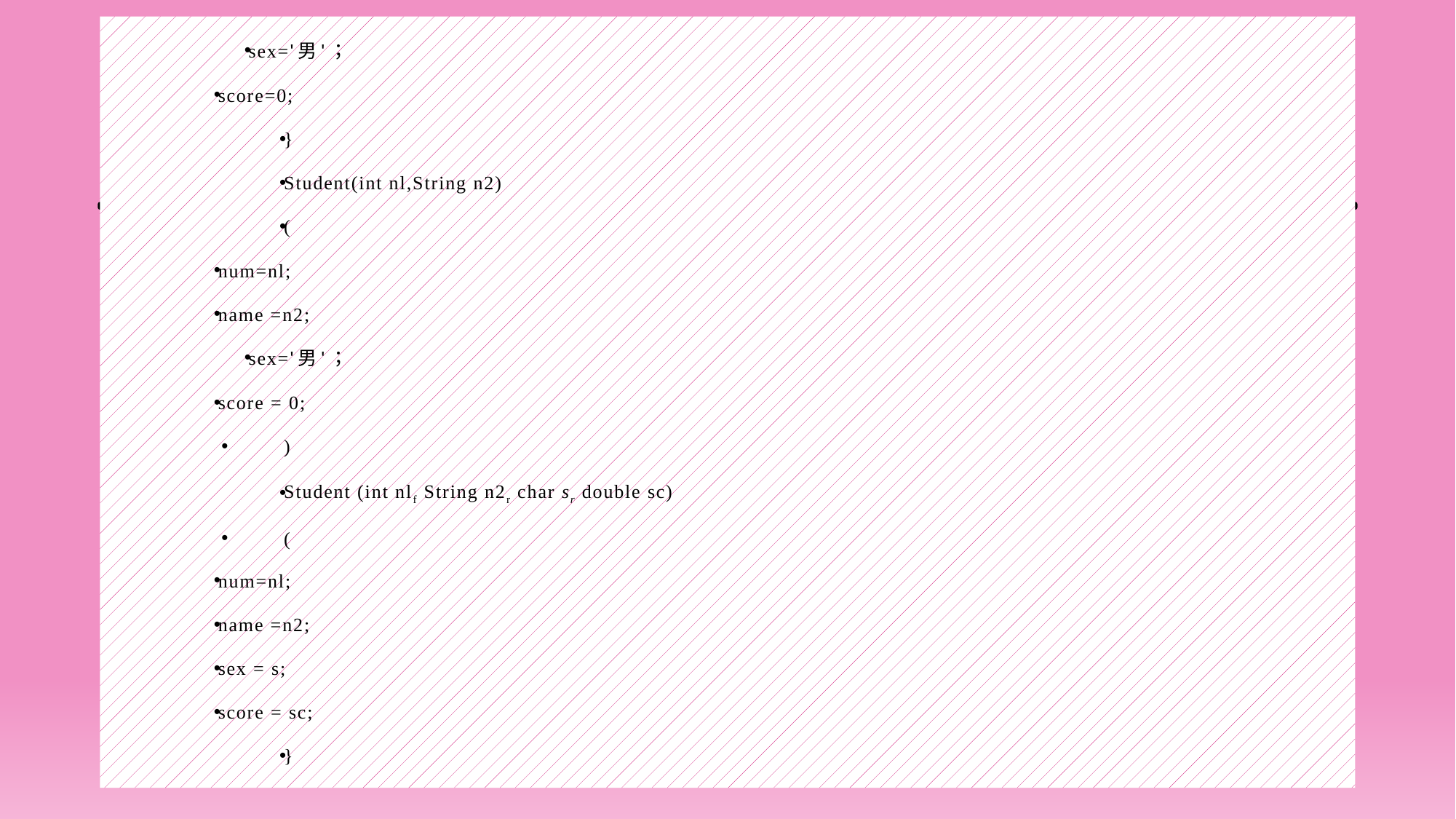

sex='男'；
score=0;
}
Student(int nl,String n2)
(
num=nl;
name =n2;
sex='男'；
score = 0;
)
Student (int nlf String n2r char sr double sc)
(
num=nl;
name =n2;
sex = s;
score = sc;
}

#